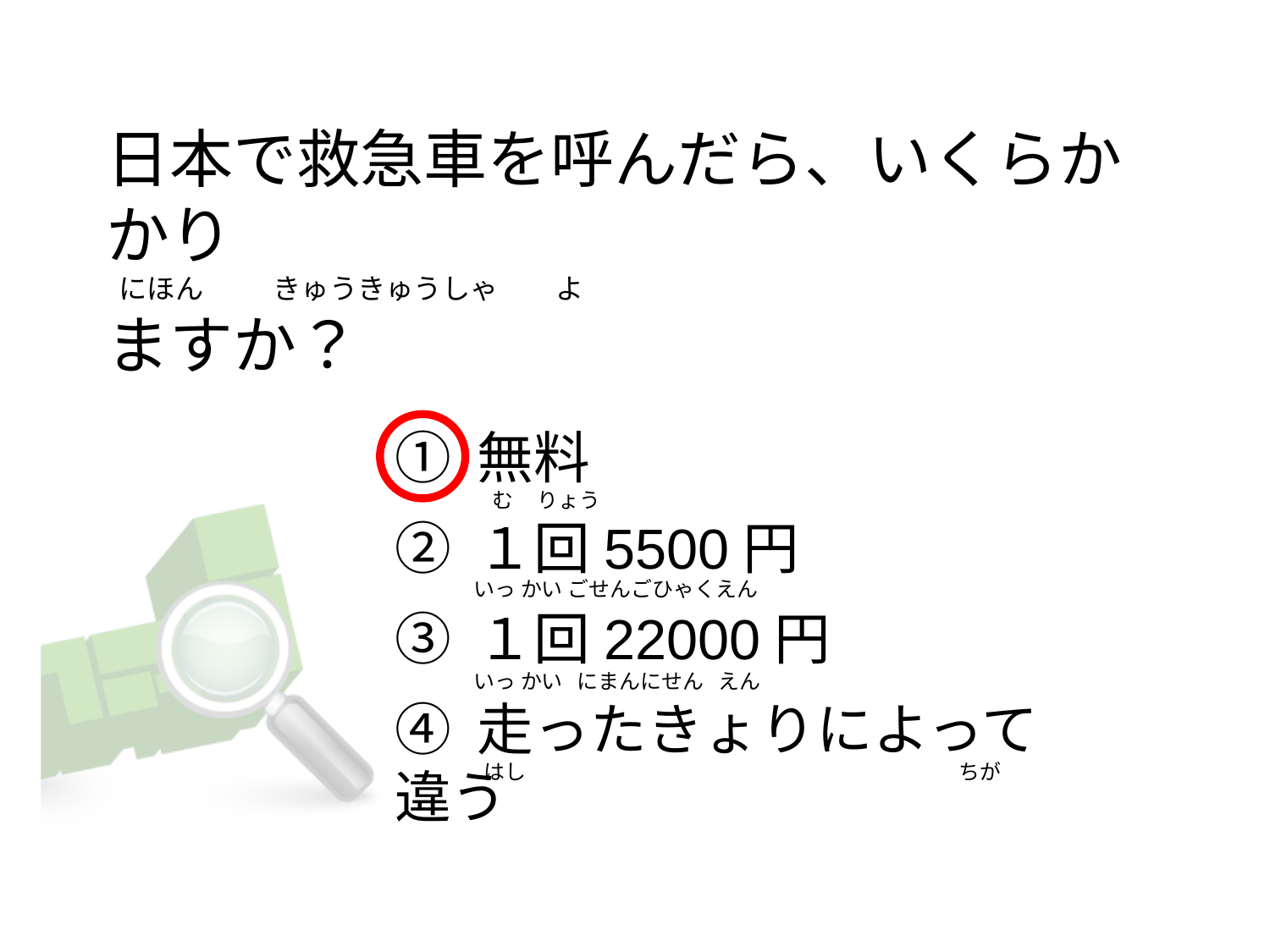

# 日本で救急車を呼んだら、いくらかかり   にほん           きゅうきゅうしゃ         よ  ますか？

① 無料
② １回5500円
③ １回22000円
④ 走ったきょりによって違う
   む     りょう
いっ かい ごせんごひゃくえん
いっ かい   にまんにせん   えん
 はし                                                                                             ちが